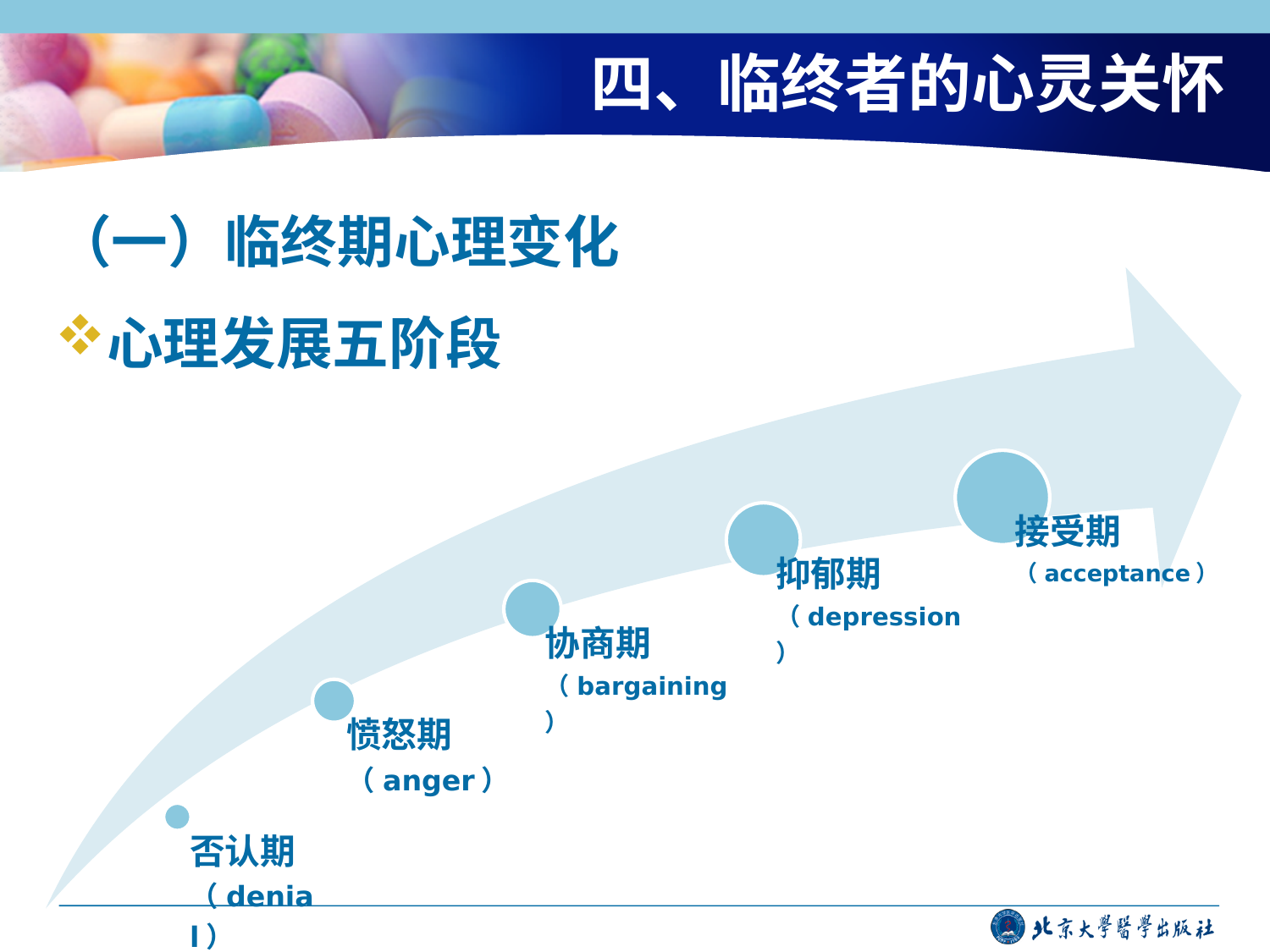

# 四、临终者的心灵关怀
（一）临终期心理变化
心理发展五阶段
否认期（denial）
愤怒期（anger）
接受期（acceptance）